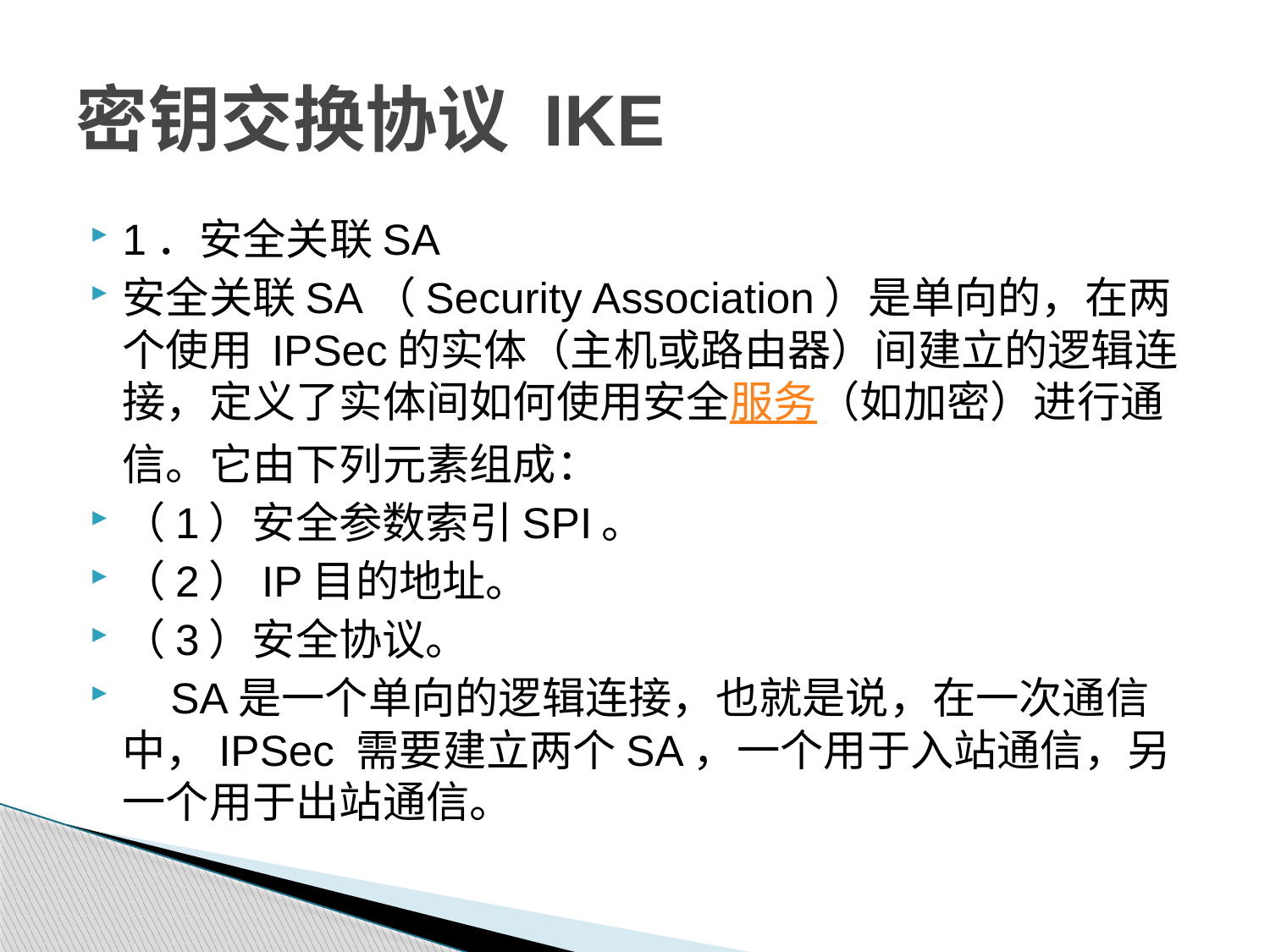

# 密钥交换协议 IKE
1．安全关联SA
安全关联SA（Security Association）是单向的，在两个使用 IPSec的实体（主机或路由器）间建立的逻辑连接，定义了实体间如何使用安全服务（如加密）进行通信。它由下列元素组成：
（1）安全参数索引SPI。
（2）IP目的地址。
（3）安全协议。
    SA是一个单向的逻辑连接，也就是说，在一次通信中，IPSec 需要建立两个SA，一个用于入站通信，另一个用于出站通信。